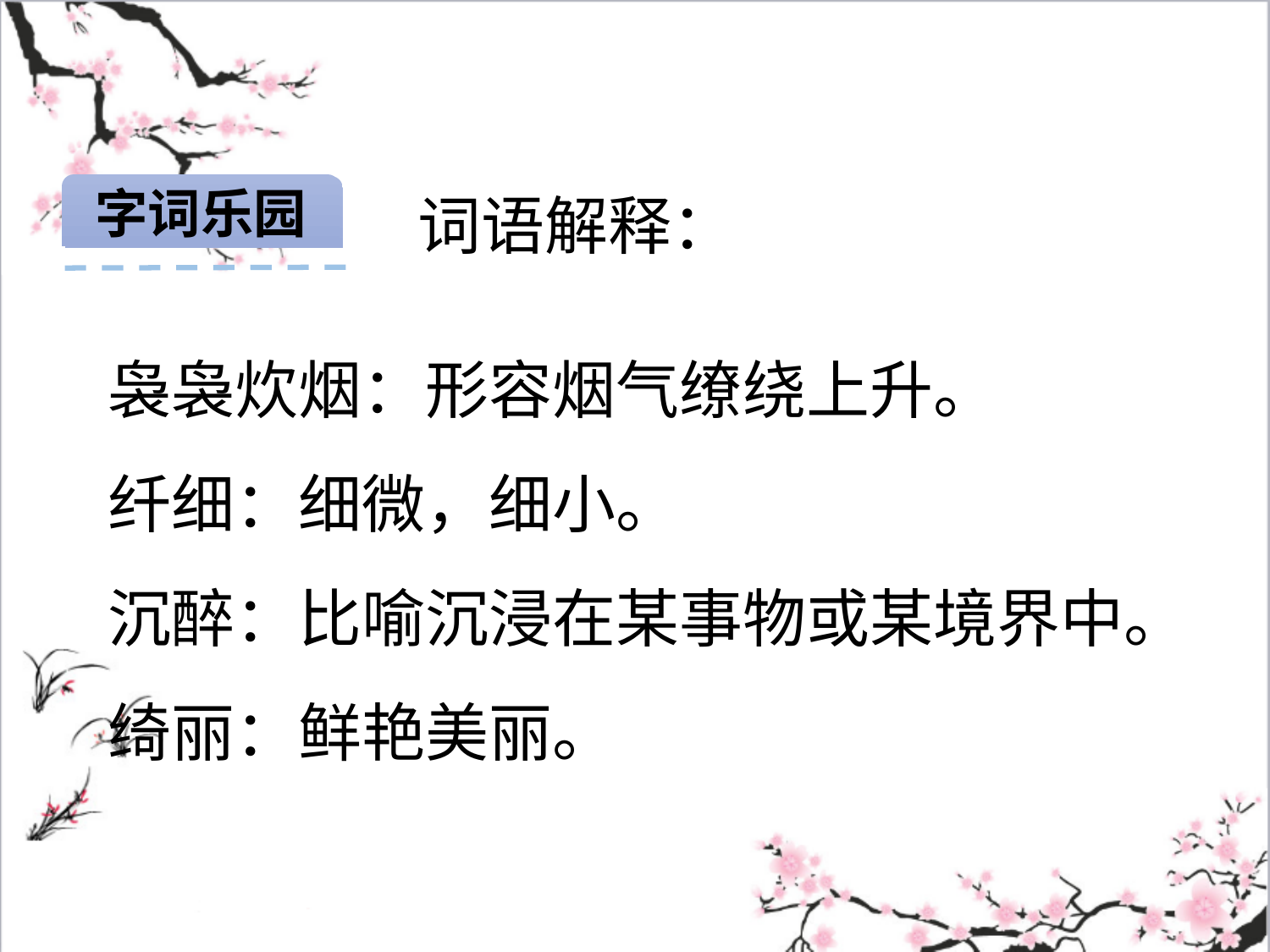

字词乐园

词语解释：
袅袅炊烟：形容烟气缭绕上升。
纤细：细微，细小。
沉醉：比喻沉浸在某事物或某境界中。绮丽：鲜艳美丽。